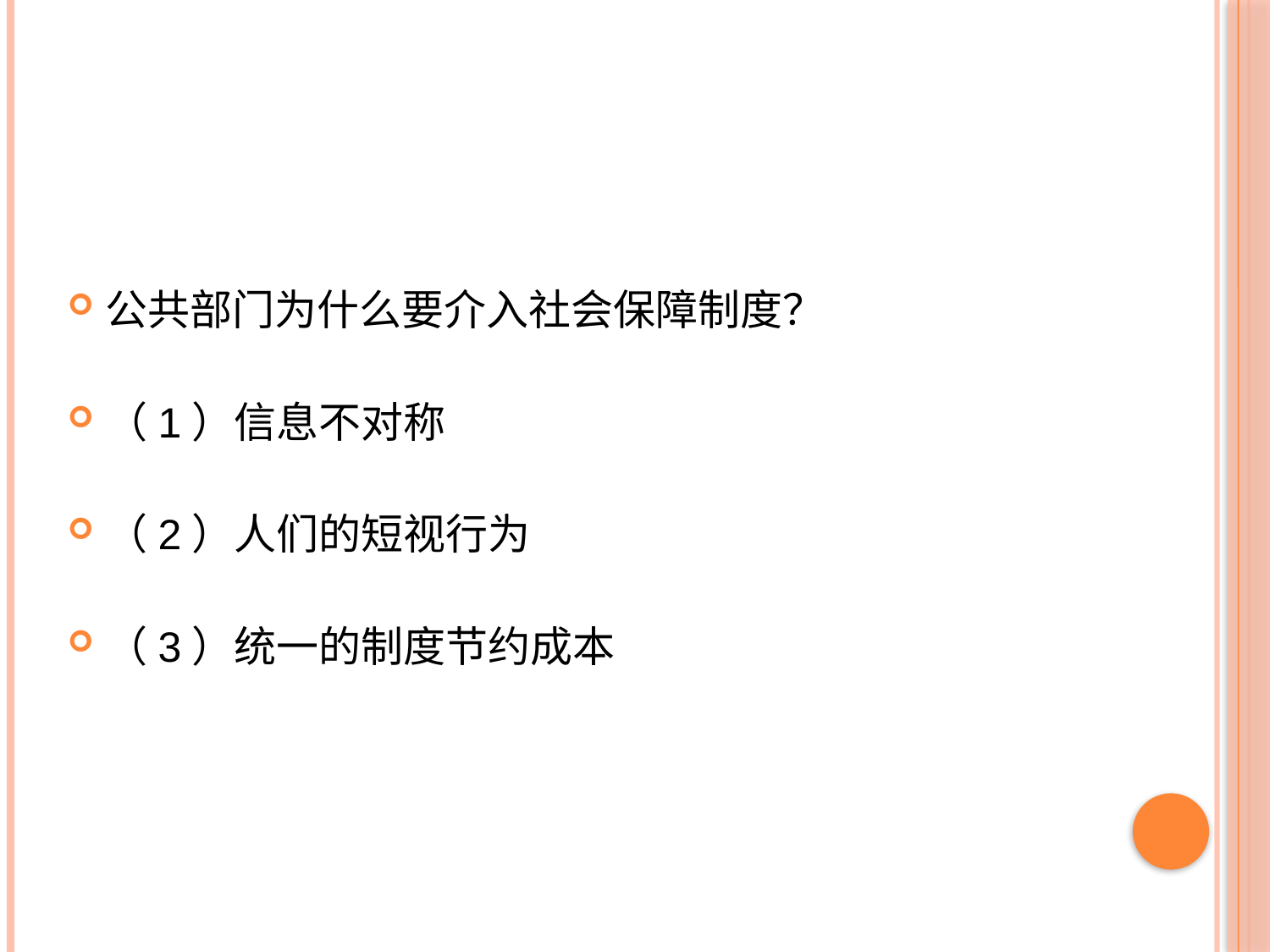

公共部门为什么要介入社会保障制度？
（1）信息不对称
（2）人们的短视行为
（3）统一的制度节约成本